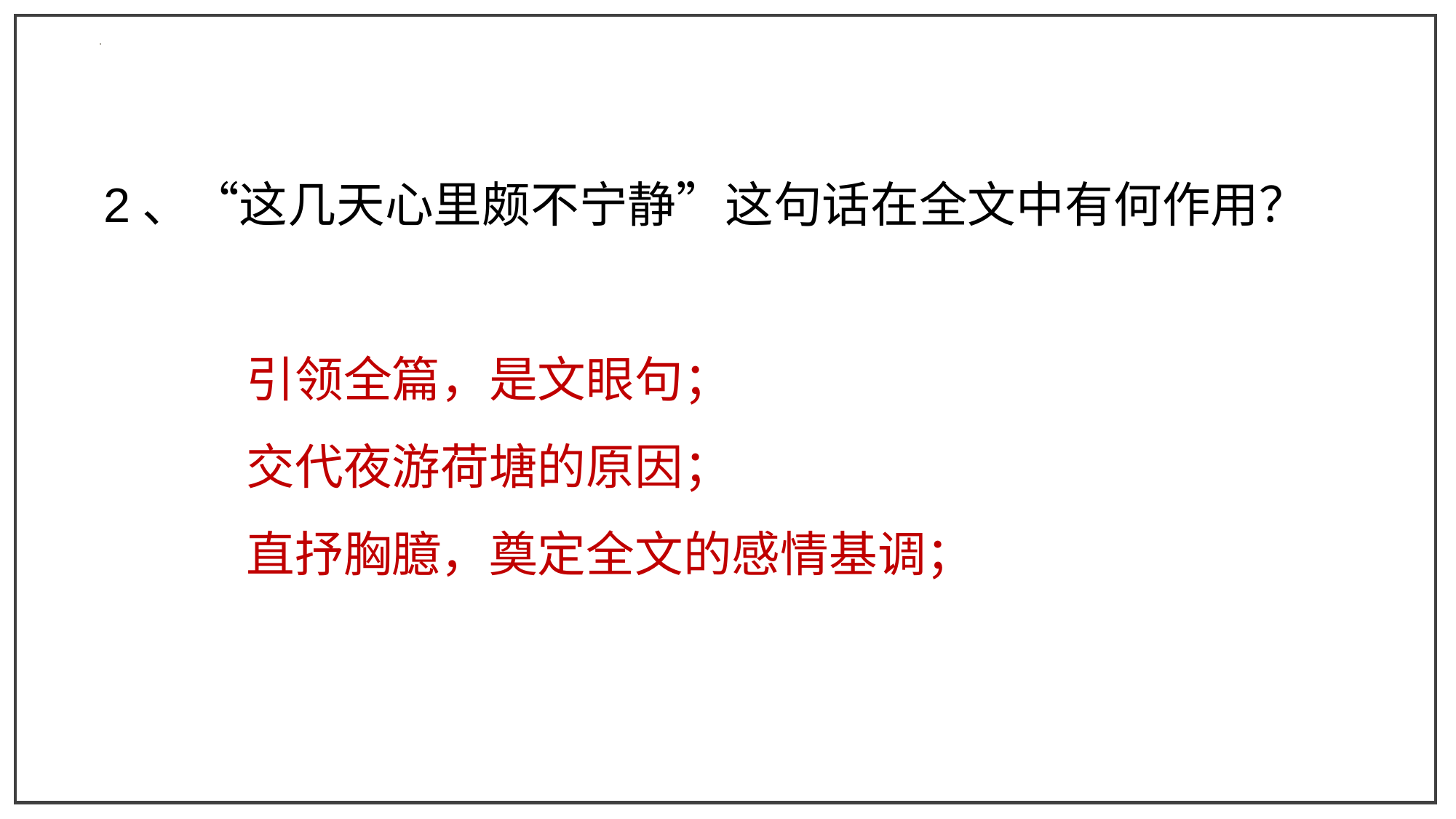

2、“这几天心里颇不宁静”这句话在全文中有何作用？

            引领全篇，是文眼句；
            交代夜游荷塘的原因；
            直抒胸臆，奠定全文的感情基调；